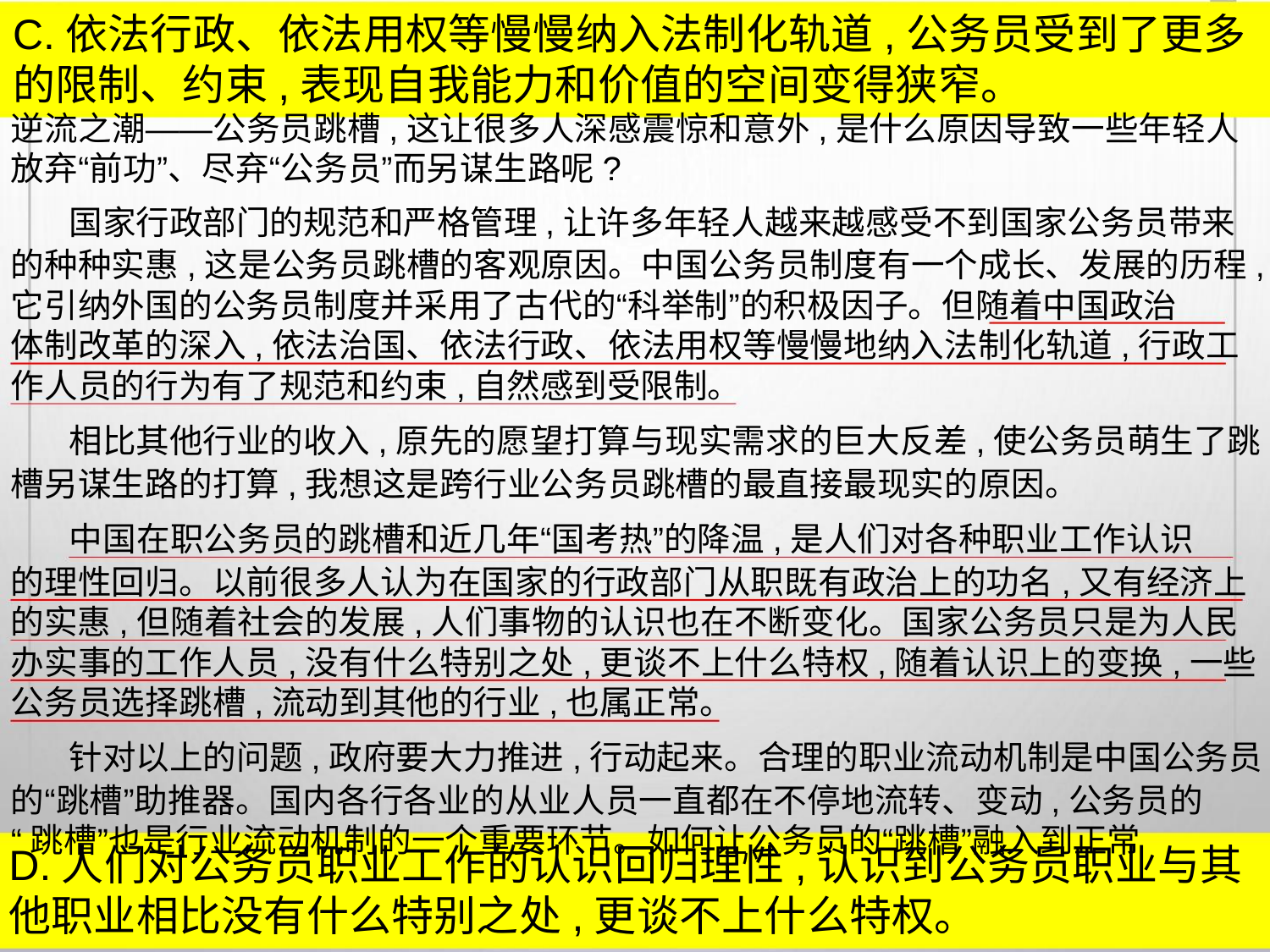

C.依法行政、依法用权等慢慢纳入法制化轨道,公务员受到了更多
的限制、约束,表现自我能力和价值的空间变得狭窄。
逆流之潮——公务员跳槽,这让很多人深感震惊和意外,是什么原因导致一些年轻人
放弃“前功”、尽弃“公务员”而另谋生路呢?
国家行政部门的规范和严格管理,让许多年轻人越来越感受不到国家公务员带来
的种种实惠,这是公务员跳槽的客观原因。中国公务员制度有一个成长、发展的历程,
它引纳外国的公务员制度并采用了古代的“科举制”的积极因子。但随着中国政治
体制改革的深入,依法治国、依法行政、依法用权等慢慢地纳入法制化轨道,行政工
作人员的行为有了规范和约束,自然感到受限制。
相比其他行业的收入,原先的愿望打算与现实需求的巨大反差,使公务员萌生了跳
槽另谋生路的打算,我想这是跨行业公务员跳槽的最直接最现实的原因。
中国在职公务员的跳槽和近几年“国考热”的降温,是人们对各种职业工作认识
的理性回归。以前很多人认为在国家的行政部门从职既有政治上的功名,又有经济上
的实惠,但随着社会的发展,人们事物的认识也在不断变化。国家公务员只是为人民
办实事的工作人员,没有什么特别之处,更谈不上什么特权,随着认识上的变换,一些
公务员选择跳槽,流动到其他的行业,也属正常。
针对以上的问题,政府要大力推进,行动起来。合理的职业流动机制是中国公务员
的“跳槽”助推器。国内各行各业的从业人员一直都在不停地流转、变动,公务员的
“跳槽”也是行业流动机制的一个重要环节。如何让公务员的“跳槽”融入到正常
D.人们对公务员职业工作的认识回归理性,认识到公务员职业与其
他职业相比没有什么特别之处,更谈不上什么特权。